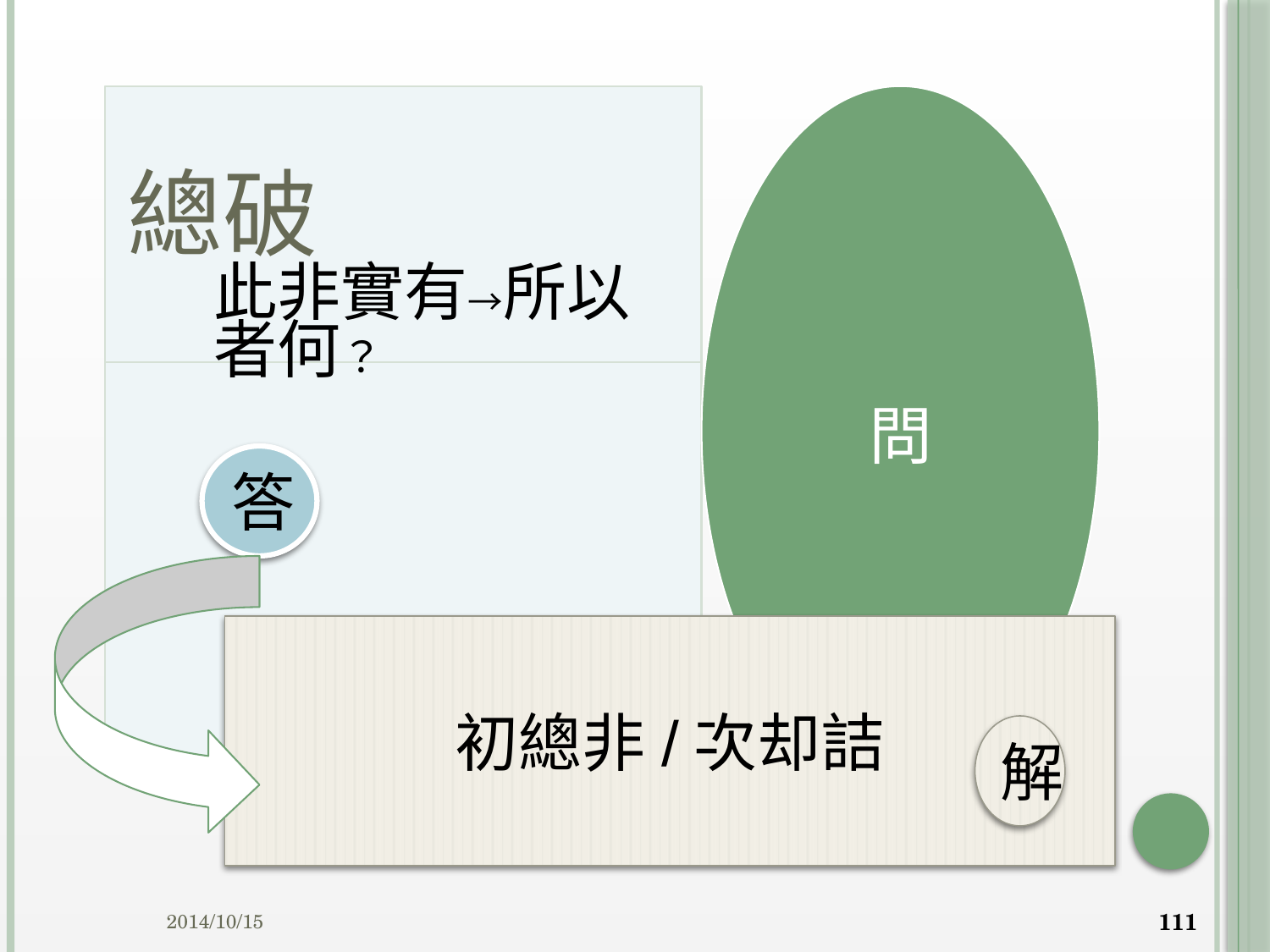

問
此非實有→所以者何？
# 總破
答

初總非/次却詰
解
2014/10/15
111